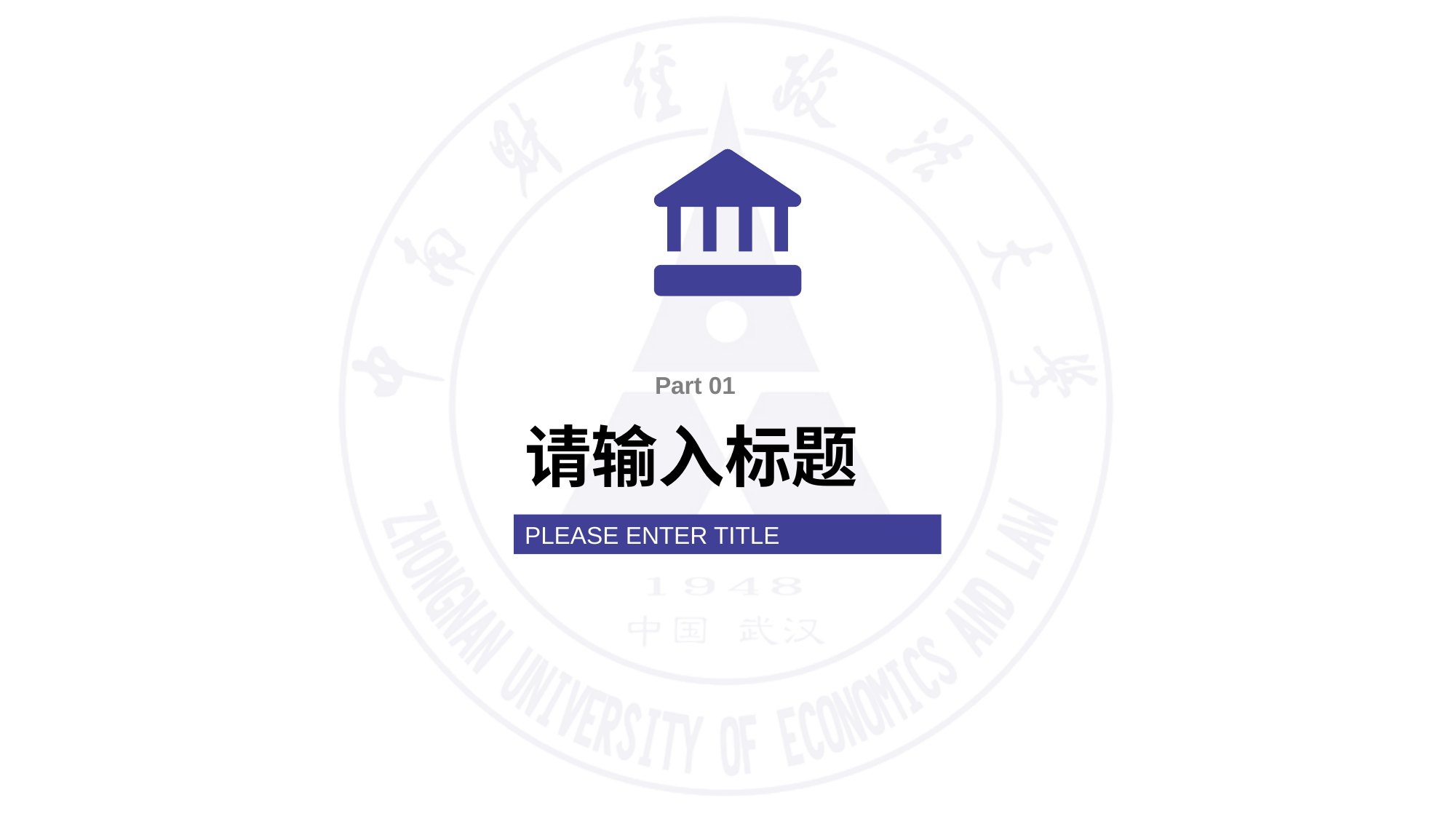

Part 01
请输入标题
PLEASE ENTER TITLE
合作QQ： 243001978